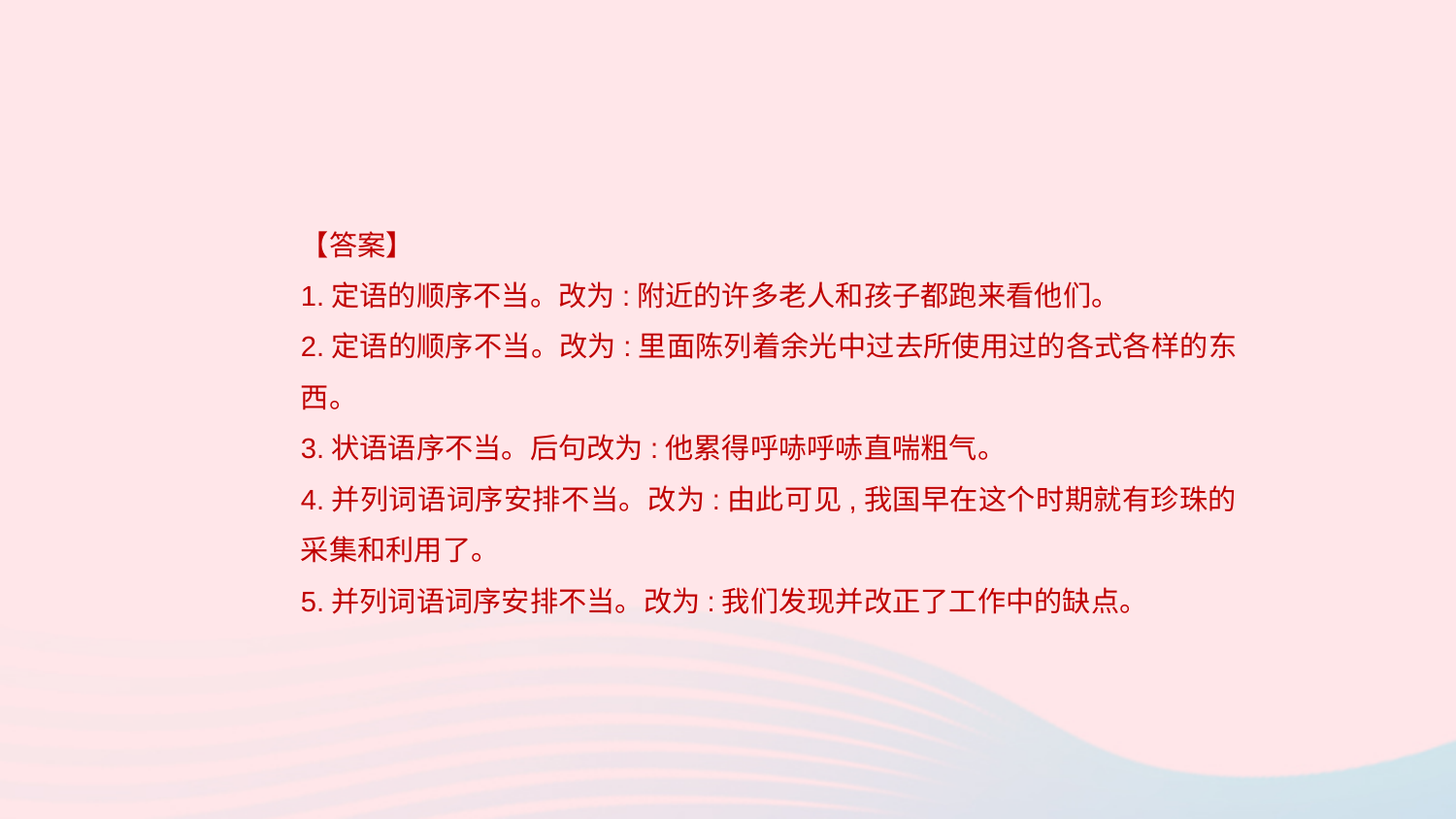

【答案】
1.定语的顺序不当。改为:附近的许多老人和孩子都跑来看他们。
2.定语的顺序不当。改为:里面陈列着余光中过去所使用过的各式各样的东西。
3.状语语序不当。后句改为:他累得呼哧呼哧直喘粗气。
4.并列词语词序安排不当。改为:由此可见,我国早在这个时期就有珍珠的采集和利用了。
5.并列词语词序安排不当。改为:我们发现并改正了工作中的缺点。